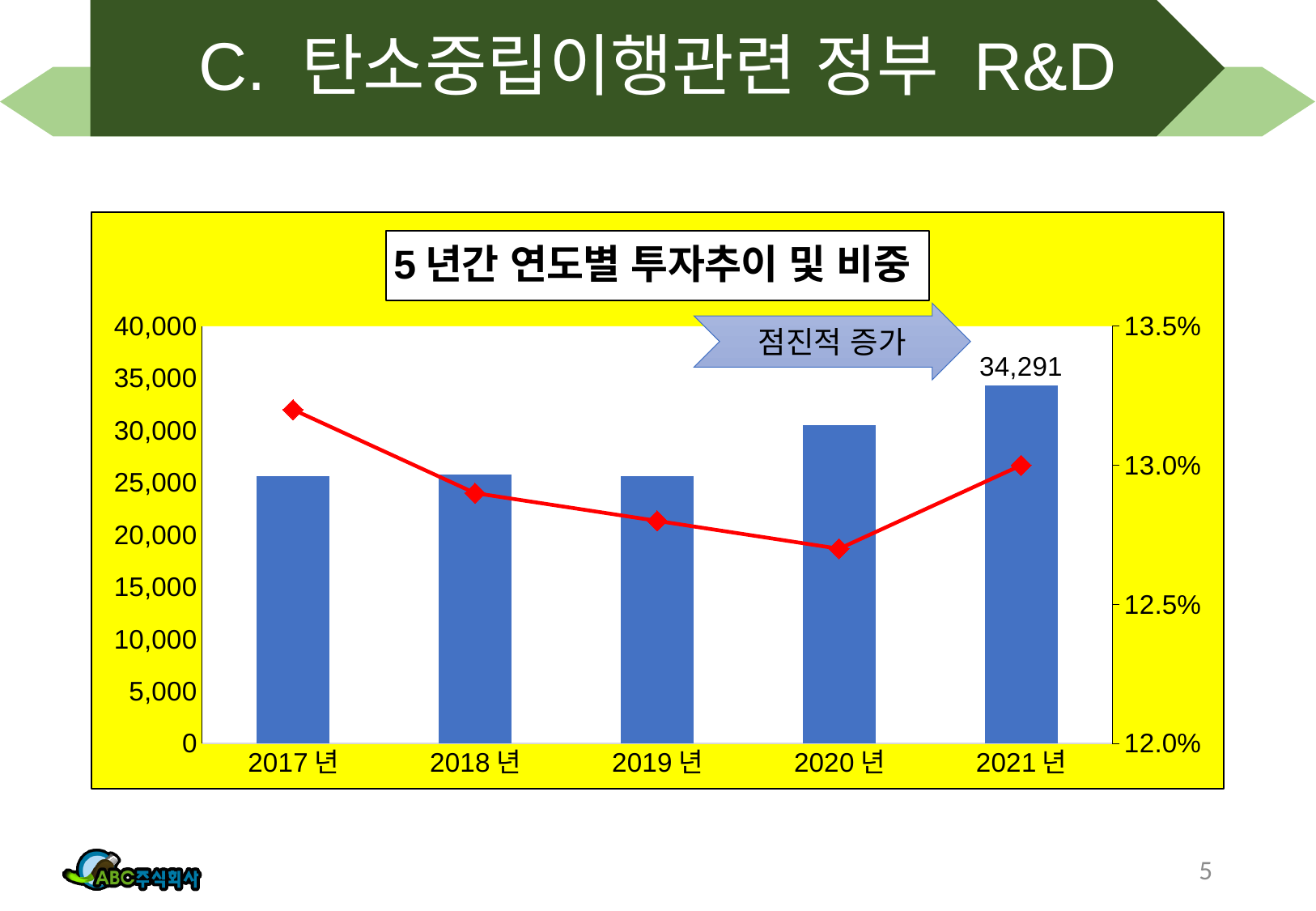

# C. 탄소중립이행관련 정부 R&D

### Chart: 5년간 연도별 투자추이 및 비중

| Category | 기후R&D(단위:억원) | 국가R&D비율 |
|---|---|---|
| 2017년 | 25588.0 | 0.132 |
| 2018년 | 25758.0 | 0.129 |
| 2019년 | 25597.0 | 0.128 |
| 2020년 | 30494.0 | 0.127 |
| 2021년 | 34291.0 | 0.13 |
점진적 증가
5